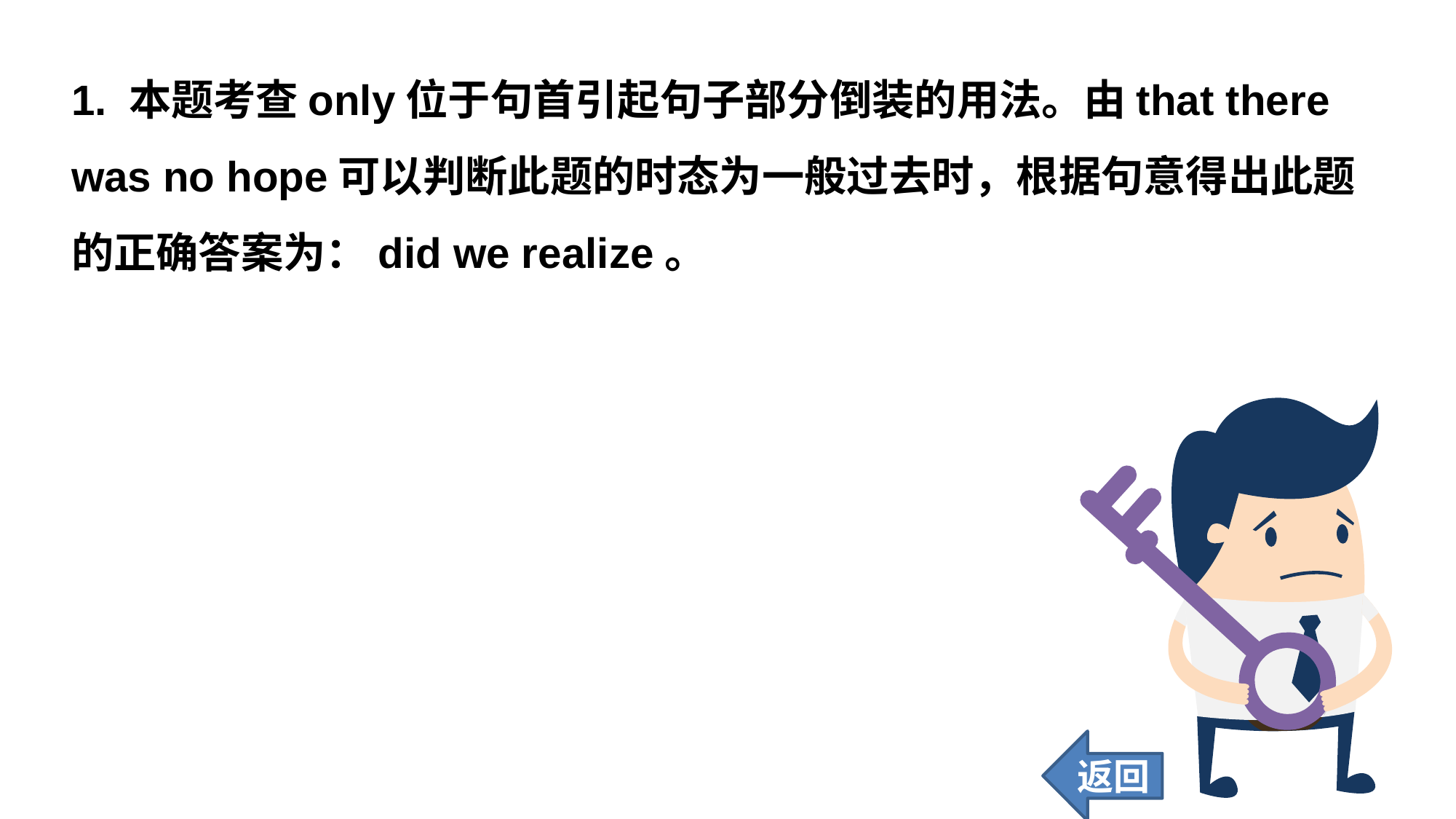

1. 本题考查only位于句首引起句子部分倒装的用法。由that there was no hope可以判断此题的时态为一般过去时，根据句意得出此题的正确答案为：did we realize。

返回
96